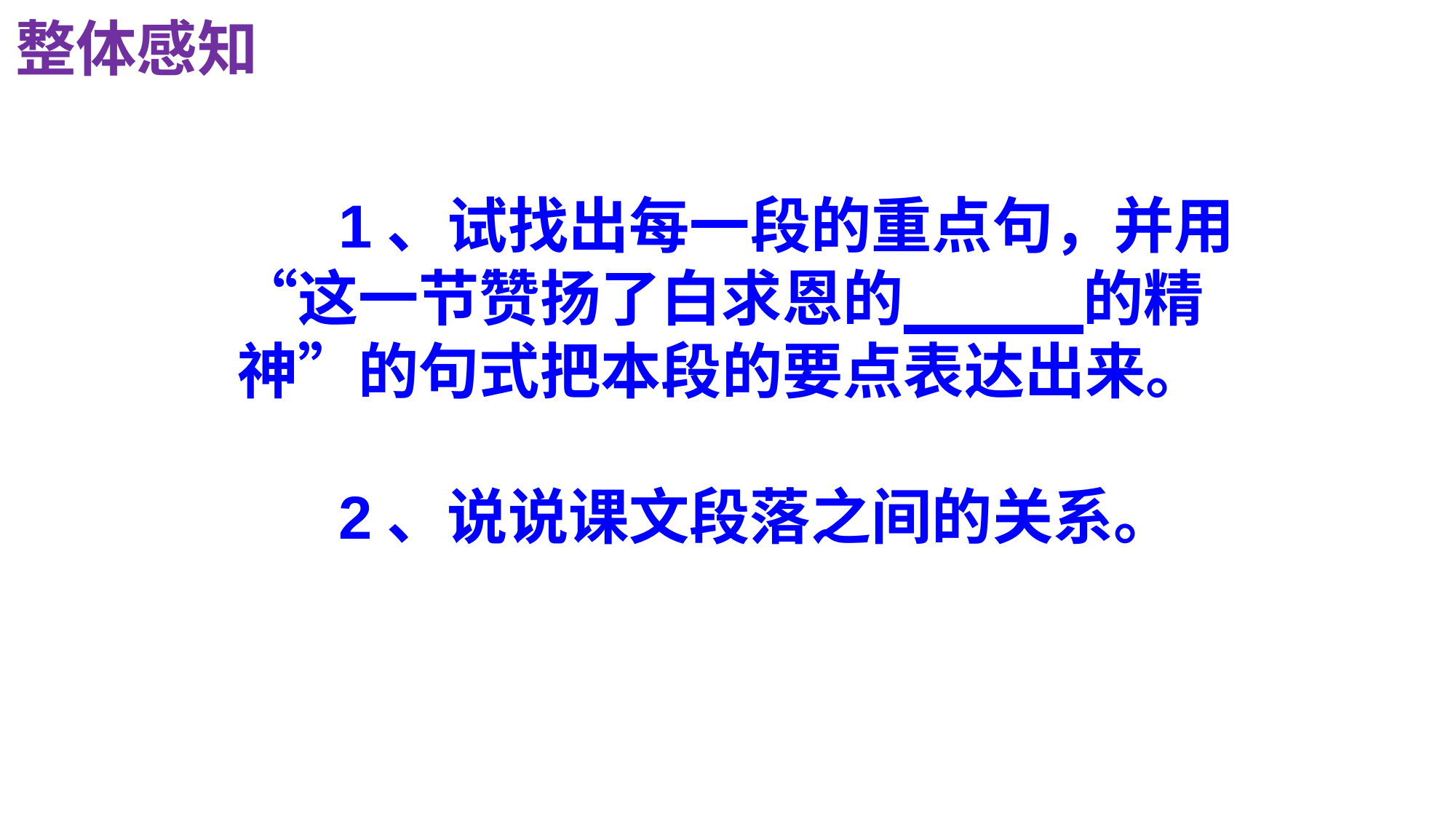

整体感知
      1、试找出每一段的重点句，并用“这一节赞扬了白求恩的             的精神”的句式把本段的要点表达出来。

      2、说说课文段落之间的关系。